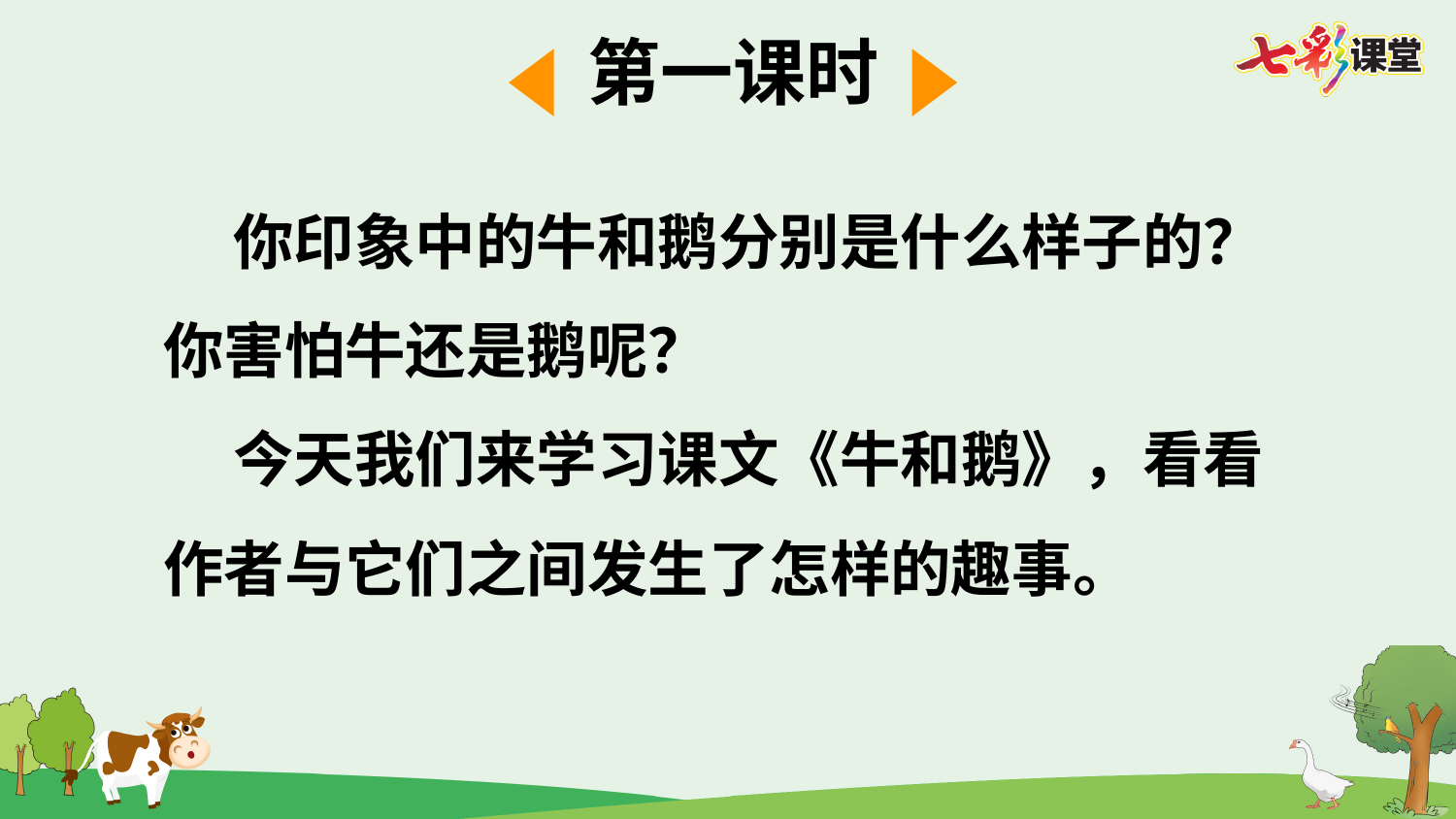

第一课时

    你印象中的牛和鹅分别是什么样子的？你害怕牛还是鹅呢？
    今天我们来学习课文《牛和鹅》，看看作者与它们之间发生了怎样的趣事。